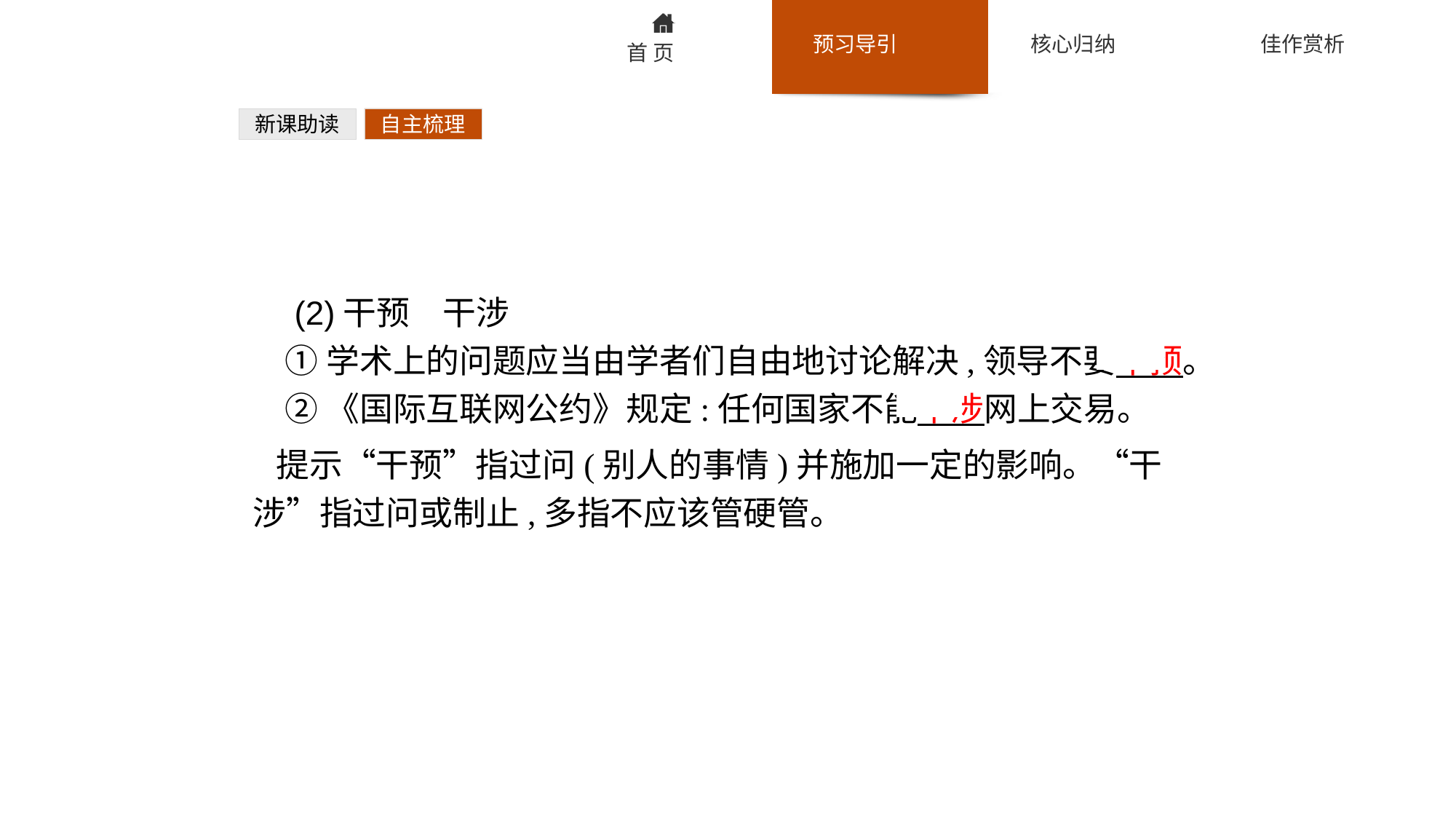

新课助读
自主梳理
 (2)干预　干涉
①学术上的问题应当由学者们自由地讨论解决,领导不要干预。
②《国际互联网公约》规定:任何国家不能干涉网上交易。

  提示“干预”指过问(别人的事情)并施加一定的影响。“干涉”指过问或制止,多指不应该管硬管。